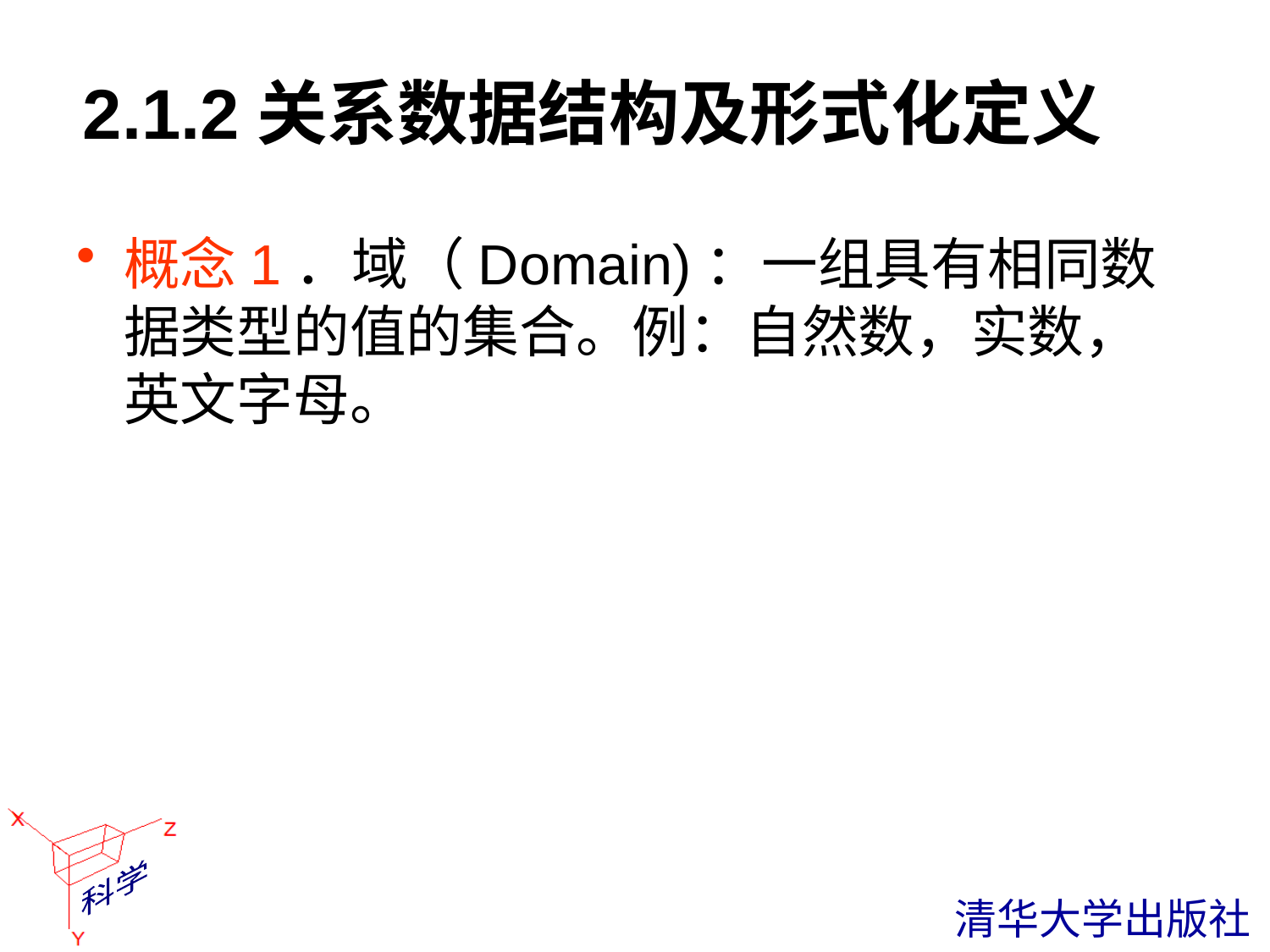

# 2.1.2关系数据结构及形式化定义
概念1．域（Domain)：一组具有相同数据类型的值的集合。例：自然数，实数，英文字母。
      清华大学出版社